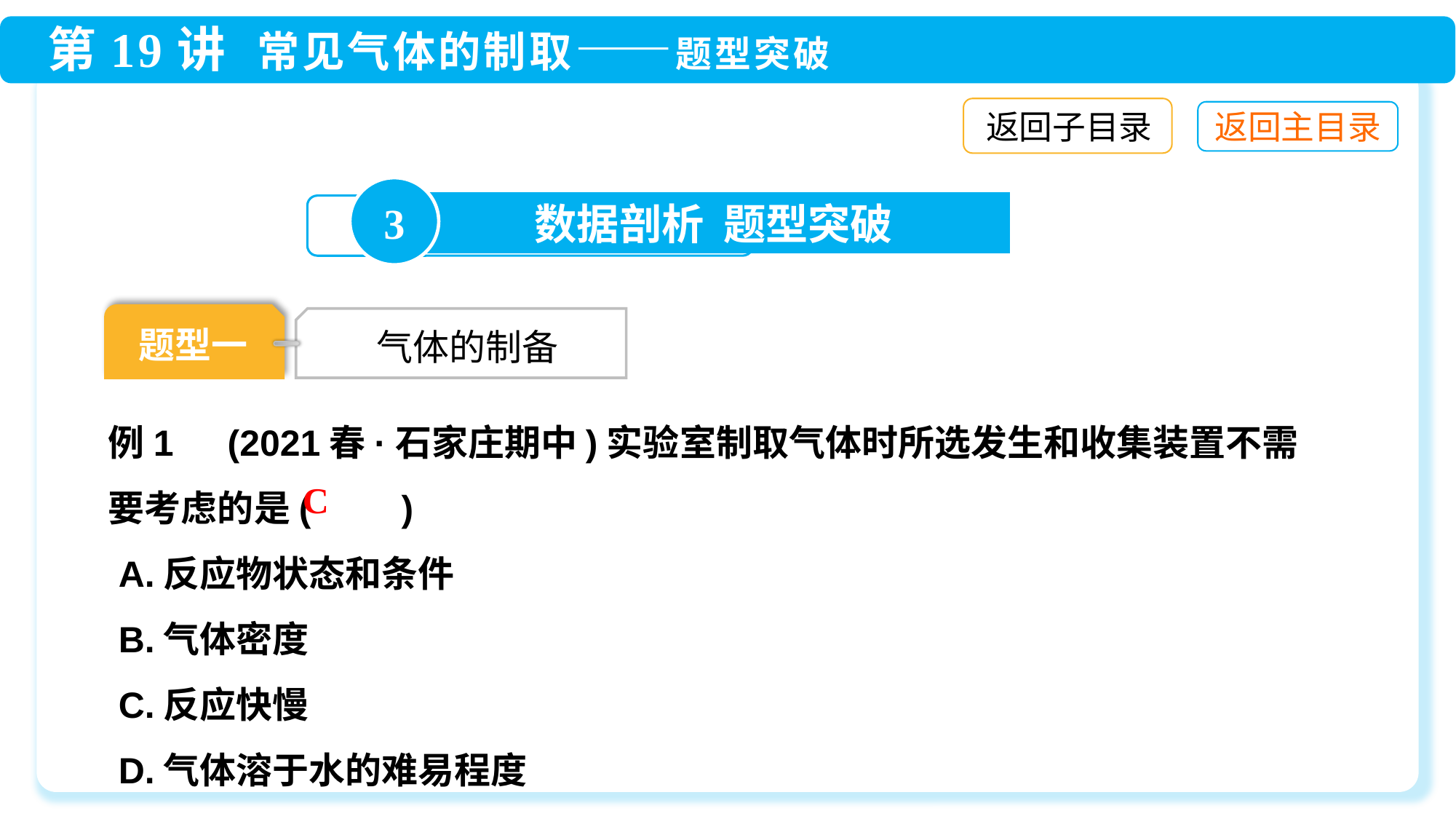

返回子目录

3
数据剖析  题型突破

题型一
 气体的制备

例1　(2021春·石家庄期中)实验室制取气体时所选发生和收集装置不需要考虑的是(　　)
 A.反应物状态和条件
 B.气体密度
 C.反应快慢
 D.气体溶于水的难易程度
C